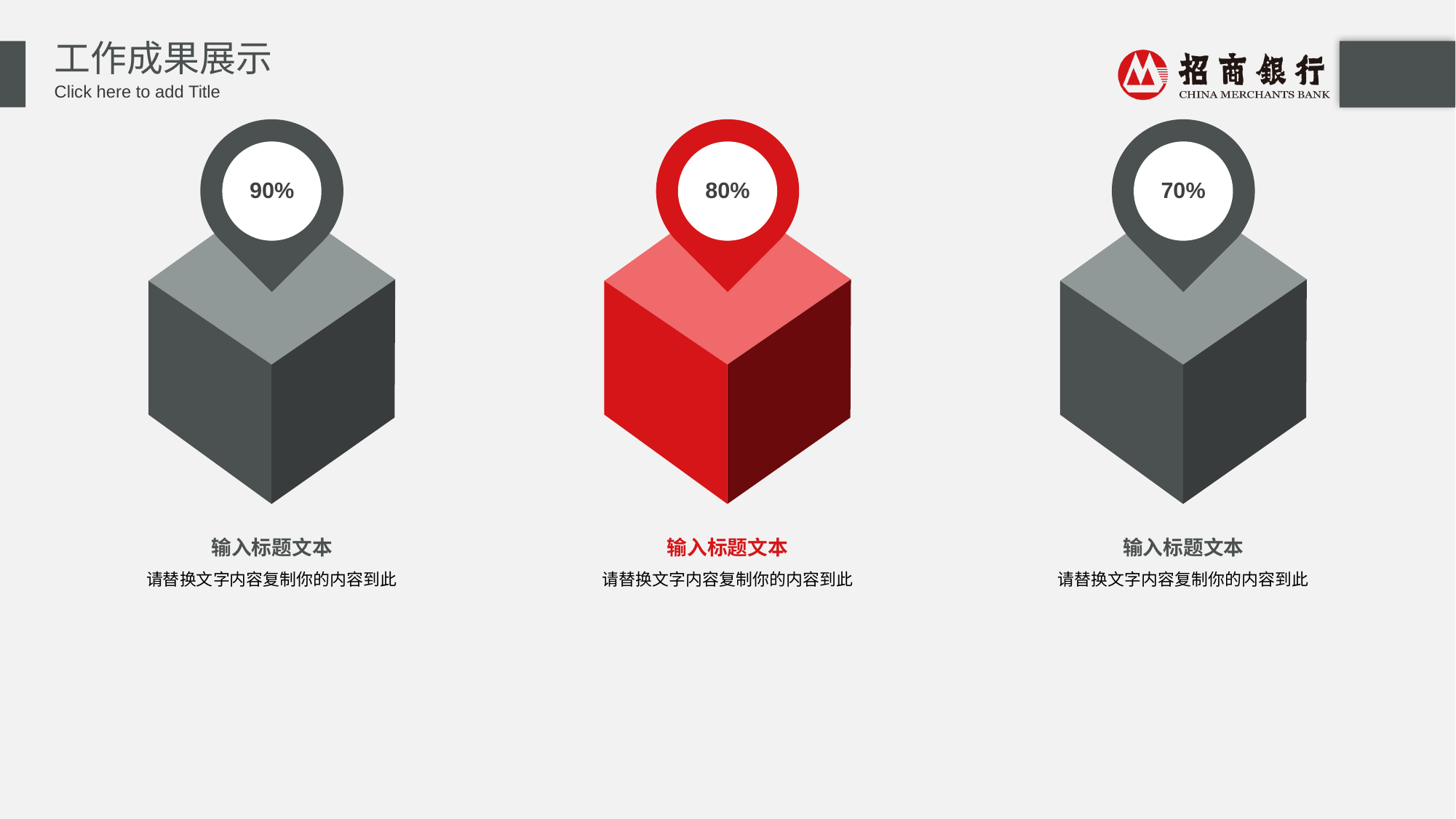

90%

输入标题文本
请替换文字内容复制你的内容到此

80%

输入标题文本
请替换文字内容复制你的内容到此

70%

输入标题文本
请替换文字内容复制你的内容到此